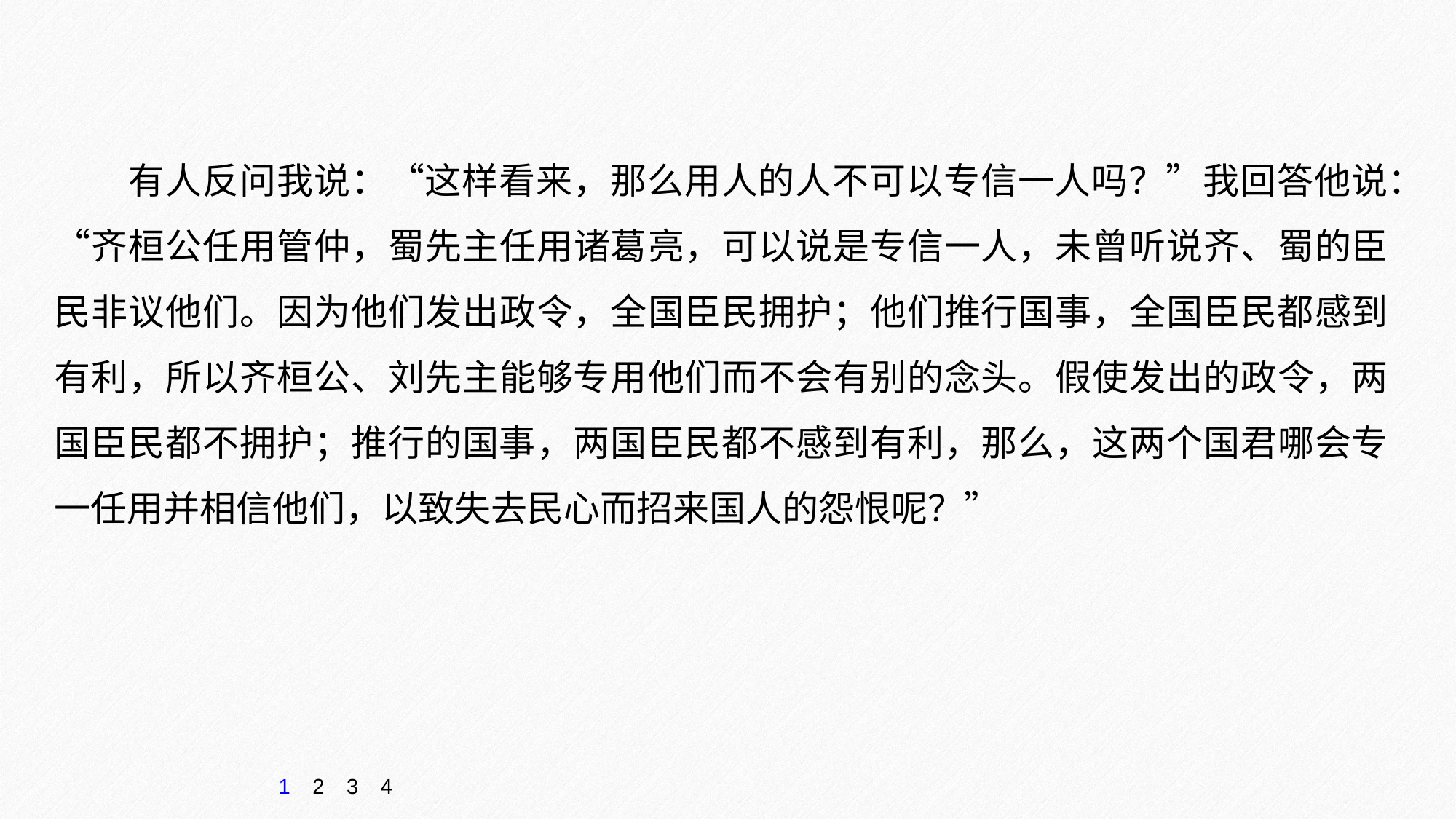

有人反问我说：“这样看来，那么用人的人不可以专信一人吗？”我回答他说：“齐桓公任用管仲，蜀先主任用诸葛亮，可以说是专信一人，未曾听说齐、蜀的臣民非议他们。因为他们发出政令，全国臣民拥护；他们推行国事，全国臣民都感到有利，所以齐桓公、刘先主能够专用他们而不会有别的念头。假使发出的政令，两国臣民都不拥护；推行的国事，两国臣民都不感到有利，那么，这两个国君哪会专一任用并相信他们，以致失去民心而招来国人的怨恨呢？”
1
2
3
4